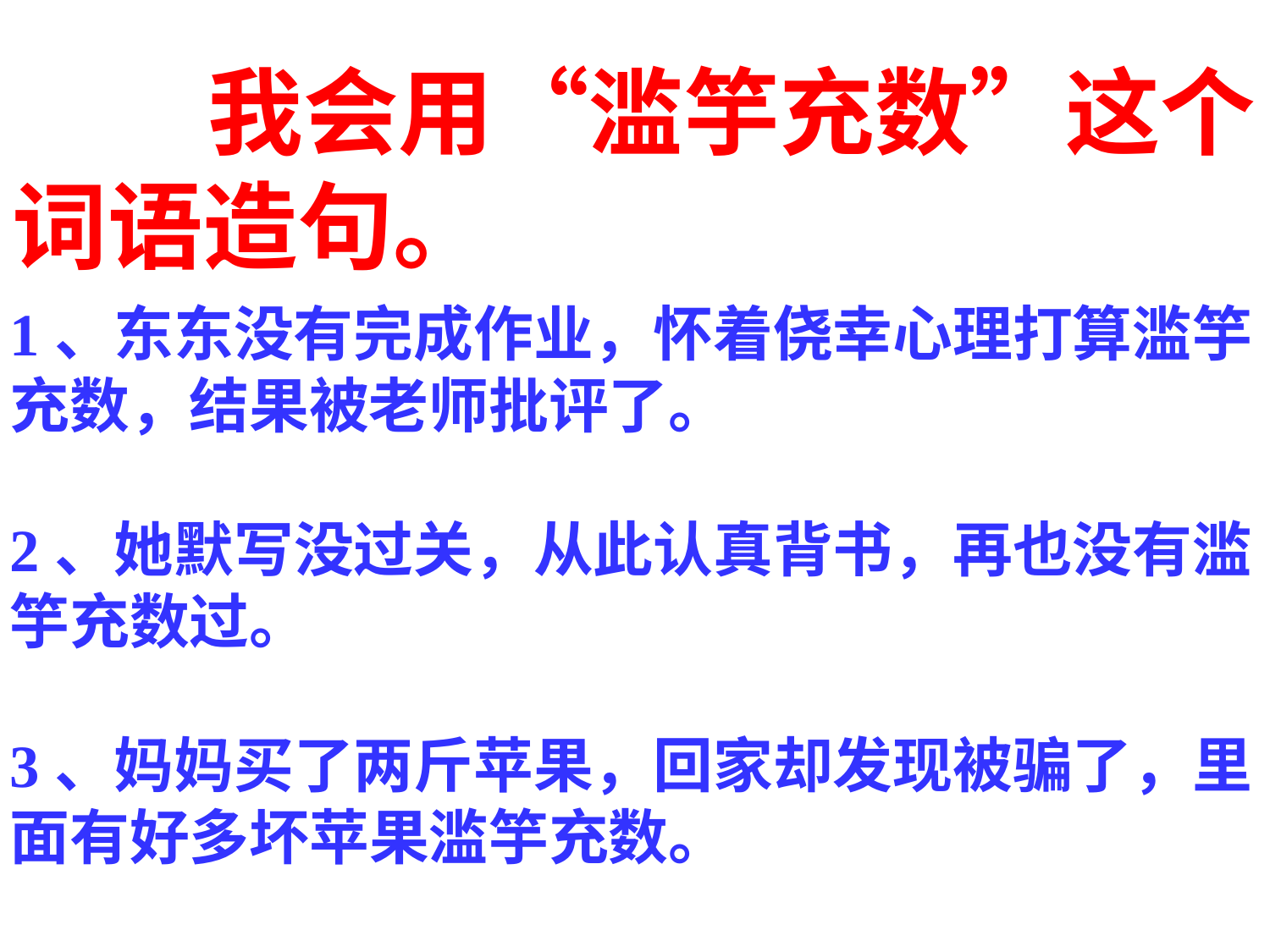

我会用“滥竽充数”这个词语造句。
1、东东没有完成作业，怀着侥幸心理打算滥竽充数，结果被老师批评了。
2、她默写没过关，从此认真背书，再也没有滥竽充数过。
3、妈妈买了两斤苹果，回家却发现被骗了，里面有好多坏苹果滥竽充数。